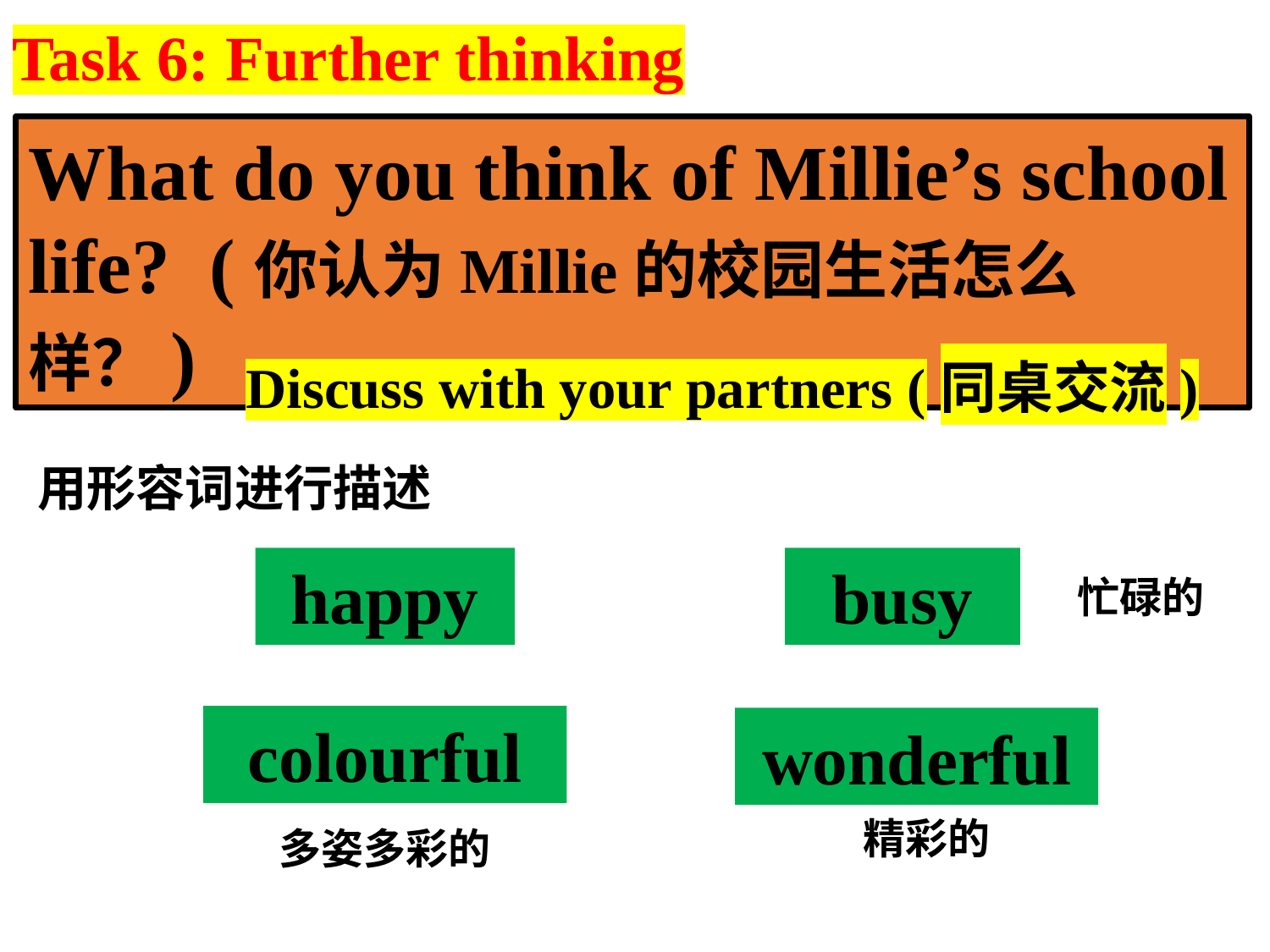

Task 6: Further thinking
What do you think of Millie’s school life?  (你认为Millie的校园生活怎么样？)
Discuss with your partners (同桌交流)
用形容词进行描述
happy
busy
忙碌的
colourful
wonderful
精彩的
多姿多彩的